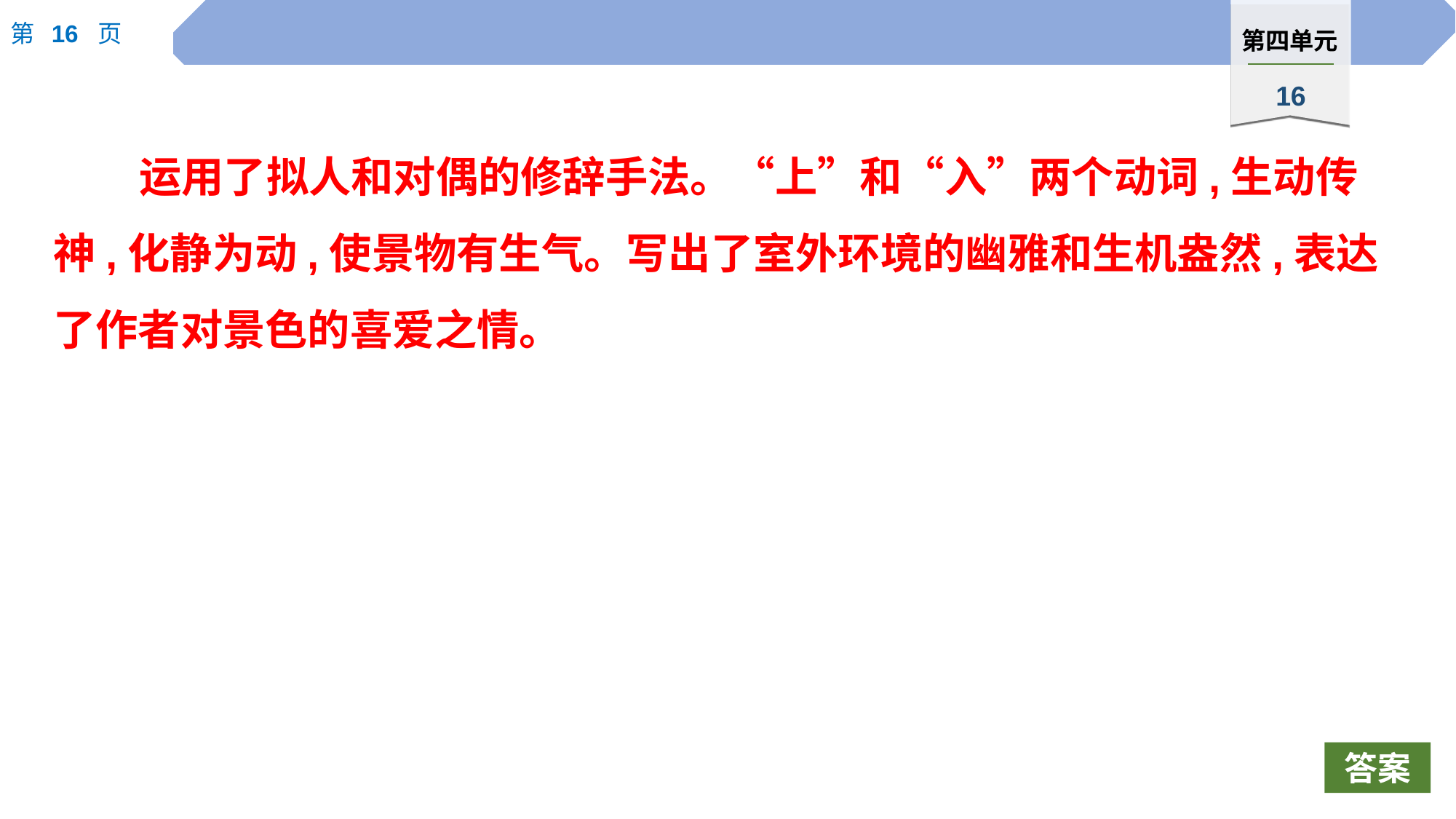

运用了拟人和对偶的修辞手法。“上”和“入”两个动词,生动传神,化静为动,使景物有生气。写出了室外环境的幽雅和生机盎然,表达了作者对景色的喜爱之情。
答案